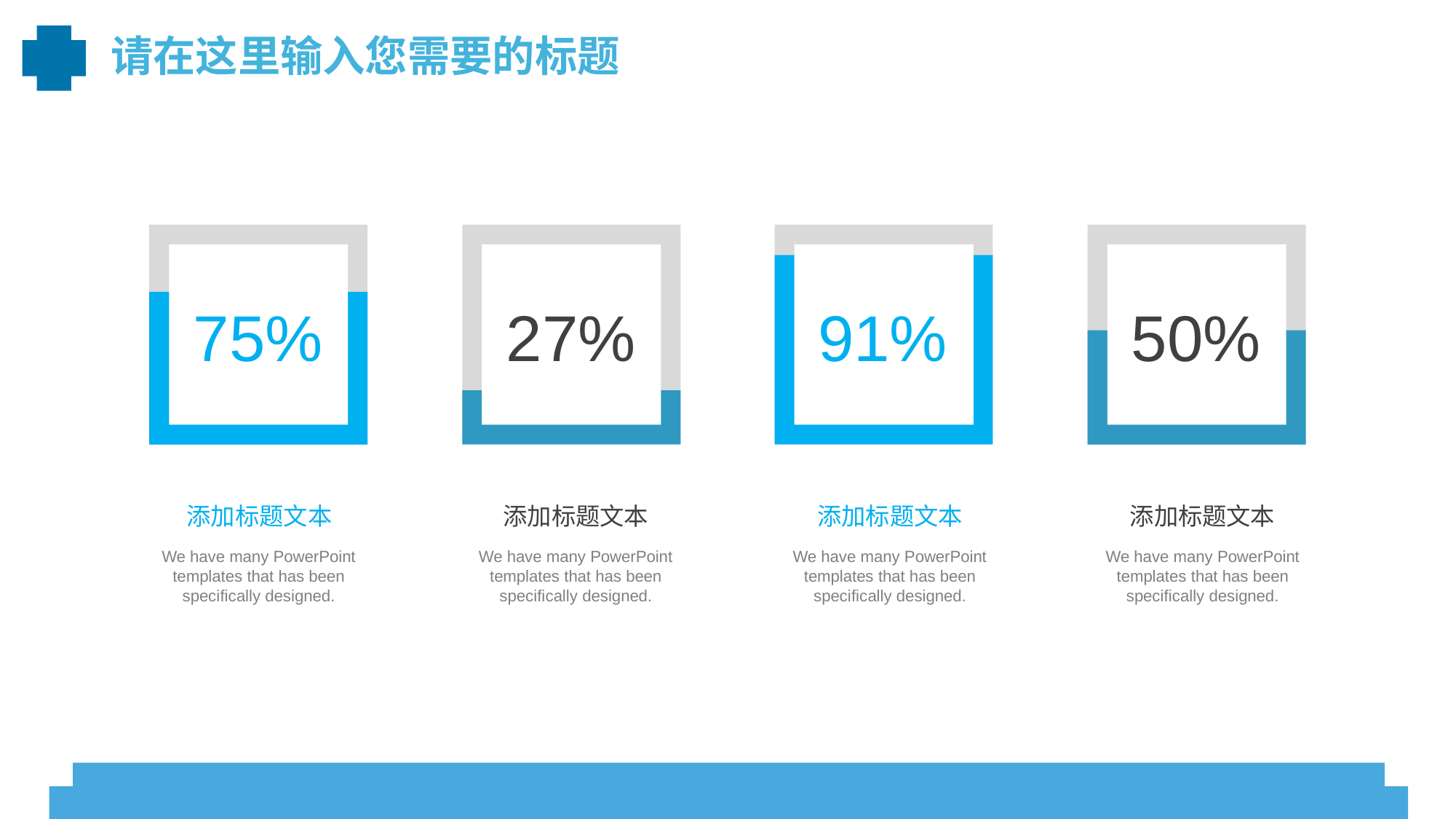

# 请在这里输入您需要的标题

75%
27%
91%
50%

添加标题文本
添加标题文本
添加标题文本
添加标题文本
We have many PowerPoint templates that has been specifically designed.
We have many PowerPoint templates that has been specifically designed.
We have many PowerPoint templates that has been specifically designed.
We have many PowerPoint templates that has been specifically designed.